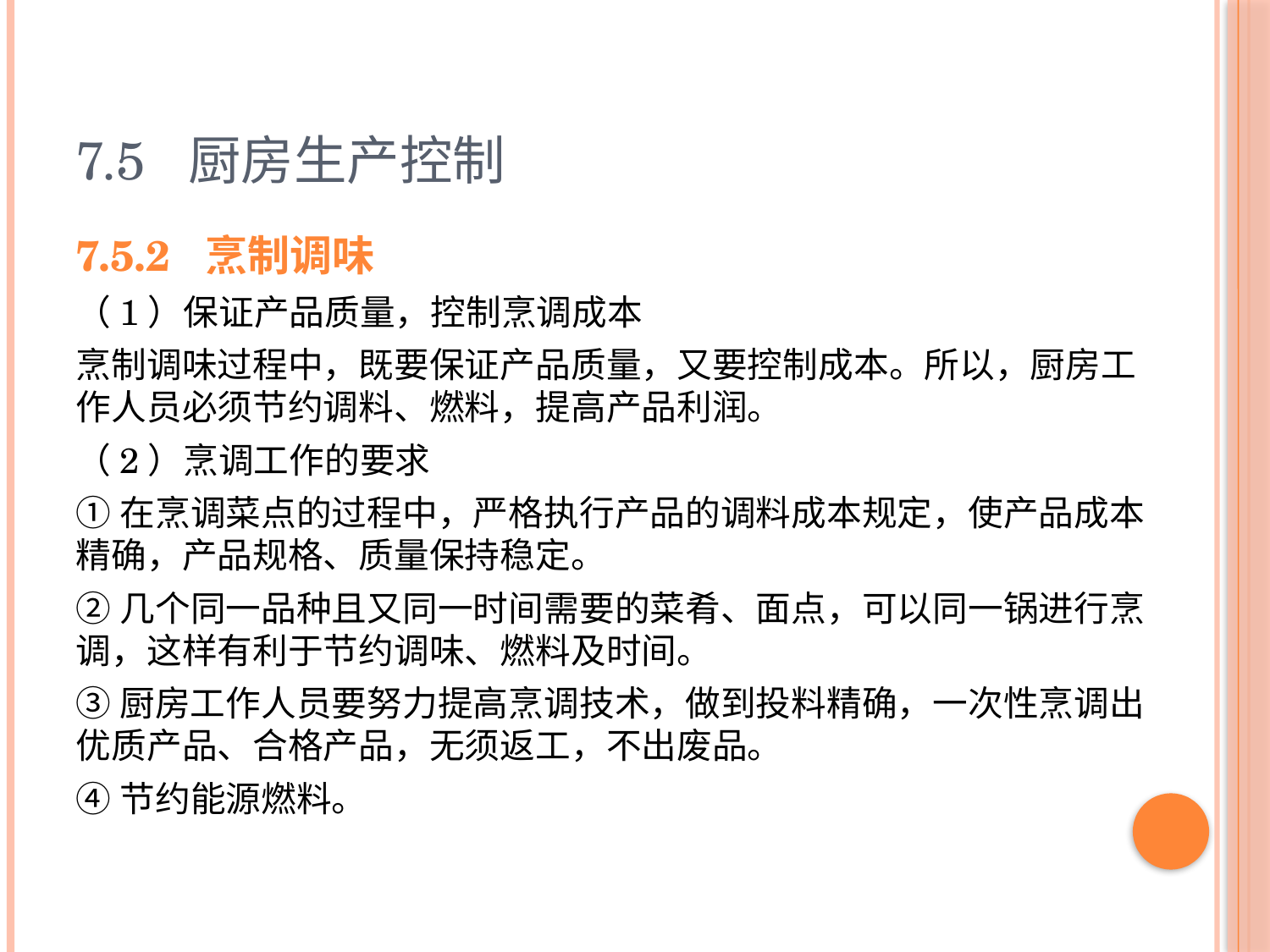

# 7.5  厨房生产控制
7.5.2  烹制调味
（1）保证产品质量，控制烹调成本
烹制调味过程中，既要保证产品质量，又要控制成本。所以，厨房工作人员必须节约调料、燃料，提高产品利润。
（2）烹调工作的要求
①在烹调菜点的过程中，严格执行产品的调料成本规定，使产品成本精确，产品规格、质量保持稳定。
②几个同一品种且又同一时间需要的菜肴、面点，可以同一锅进行烹调，这样有利于节约调味、燃料及时间。
③厨房工作人员要努力提高烹调技术，做到投料精确，一次性烹调出优质产品、合格产品，无须返工，不出废品。
④节约能源燃料。